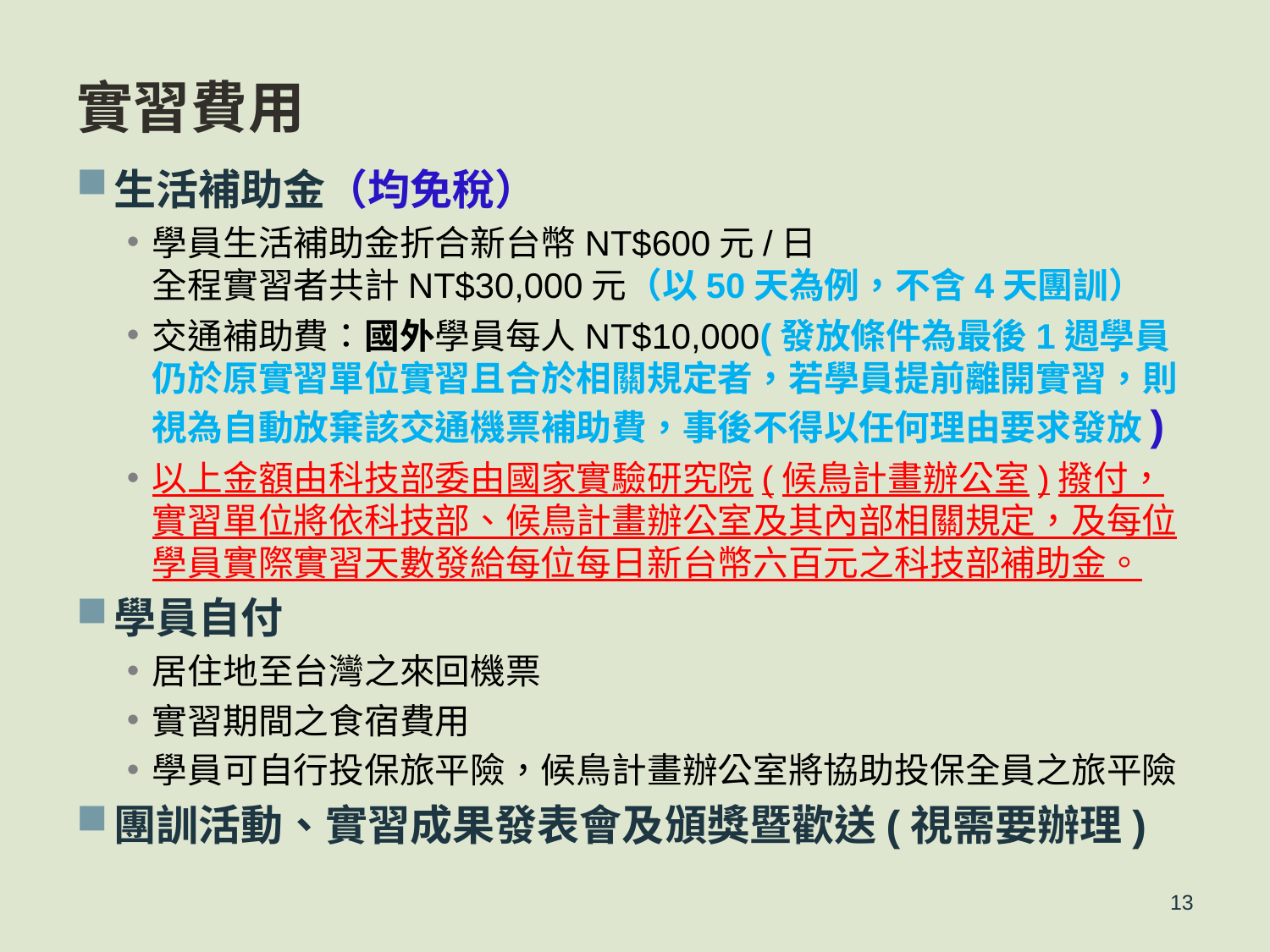

# 實習費用
生活補助金（均免稅）
學員生活補助金折合新台幣NT$600元/日
全程實習者共計NT$30,000元（以50天為例，不含4天團訓）
交通補助費：國外學員每人NT$10,000(發放條件為最後1週學員仍於原實習單位實習且合於相關規定者，若學員提前離開實習，則視為自動放棄該交通機票補助費，事後不得以任何理由要求發放)
以上金額由科技部委由國家實驗研究院(候鳥計畫辦公室)撥付，實習單位將依科技部、候鳥計畫辦公室及其內部相關規定，及每位學員實際實習天數發給每位每日新台幣六百元之科技部補助金。
學員自付
居住地至台灣之來回機票
實習期間之食宿費用
學員可自行投保旅平險，候鳥計畫辦公室將協助投保全員之旅平險
團訓活動、實習成果發表會及頒獎暨歡送(視需要辦理)
13